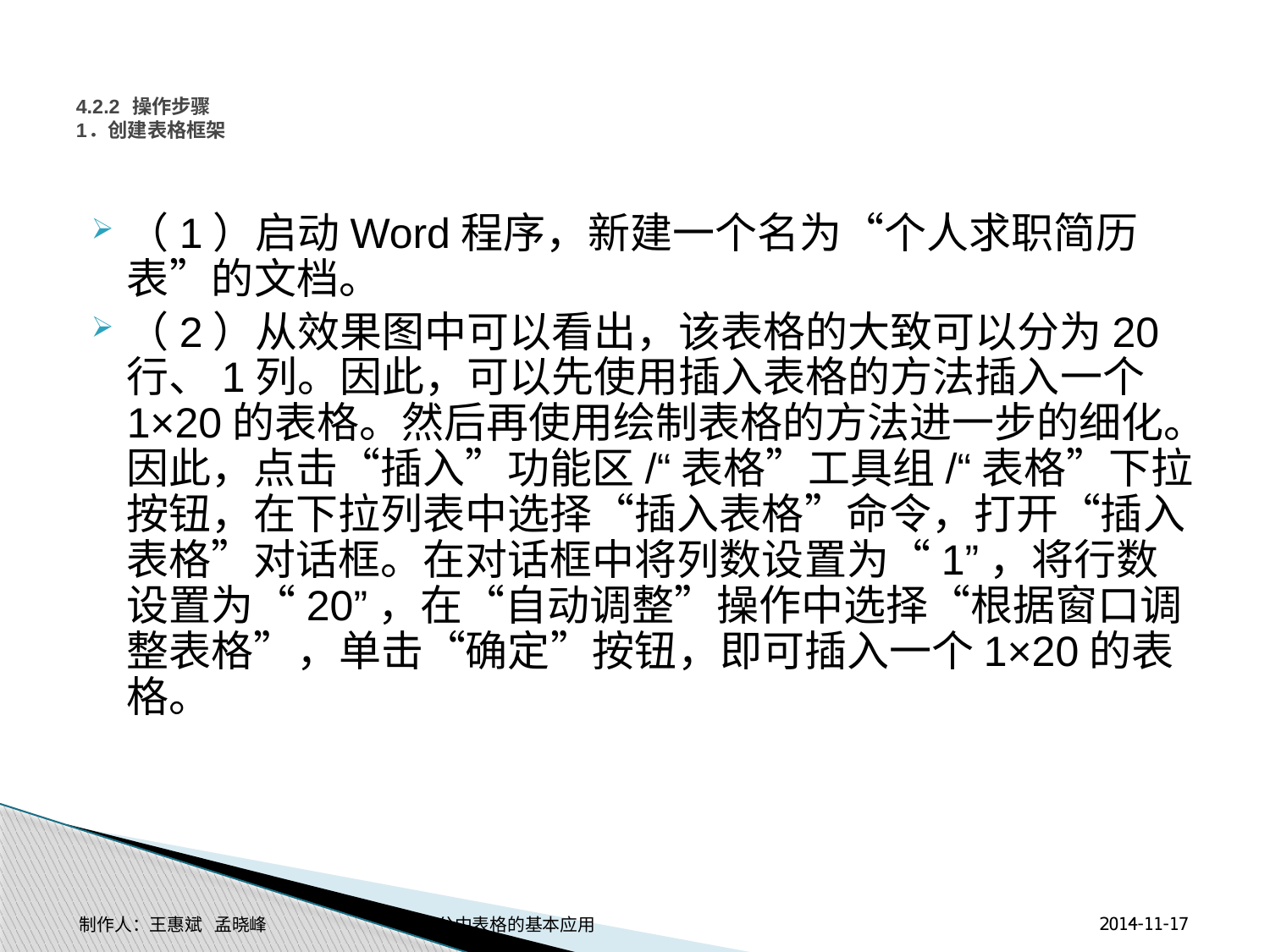

# 4.2.2  操作步骤 1．创建表格框架
（1）启动Word程序，新建一个名为“个人求职简历表”的文档。
（2）从效果图中可以看出，该表格的大致可以分为20行、1列。因此，可以先使用插入表格的方法插入一个1×20的表格。然后再使用绘制表格的方法进一步的细化。因此，点击“插入”功能区/“表格”工具组/“表格”下拉按钮，在下拉列表中选择“插入表格”命令，打开“插入表格”对话框。在对话框中将列数设置为“1”，将行数设置为“20”，在“自动调整”操作中选择“根据窗口调整表格”，单击“确定”按钮，即可插入一个1×20的表格。
2014-11-17
制作人：王惠斌   孟晓峰                                      办公中表格的基本应用